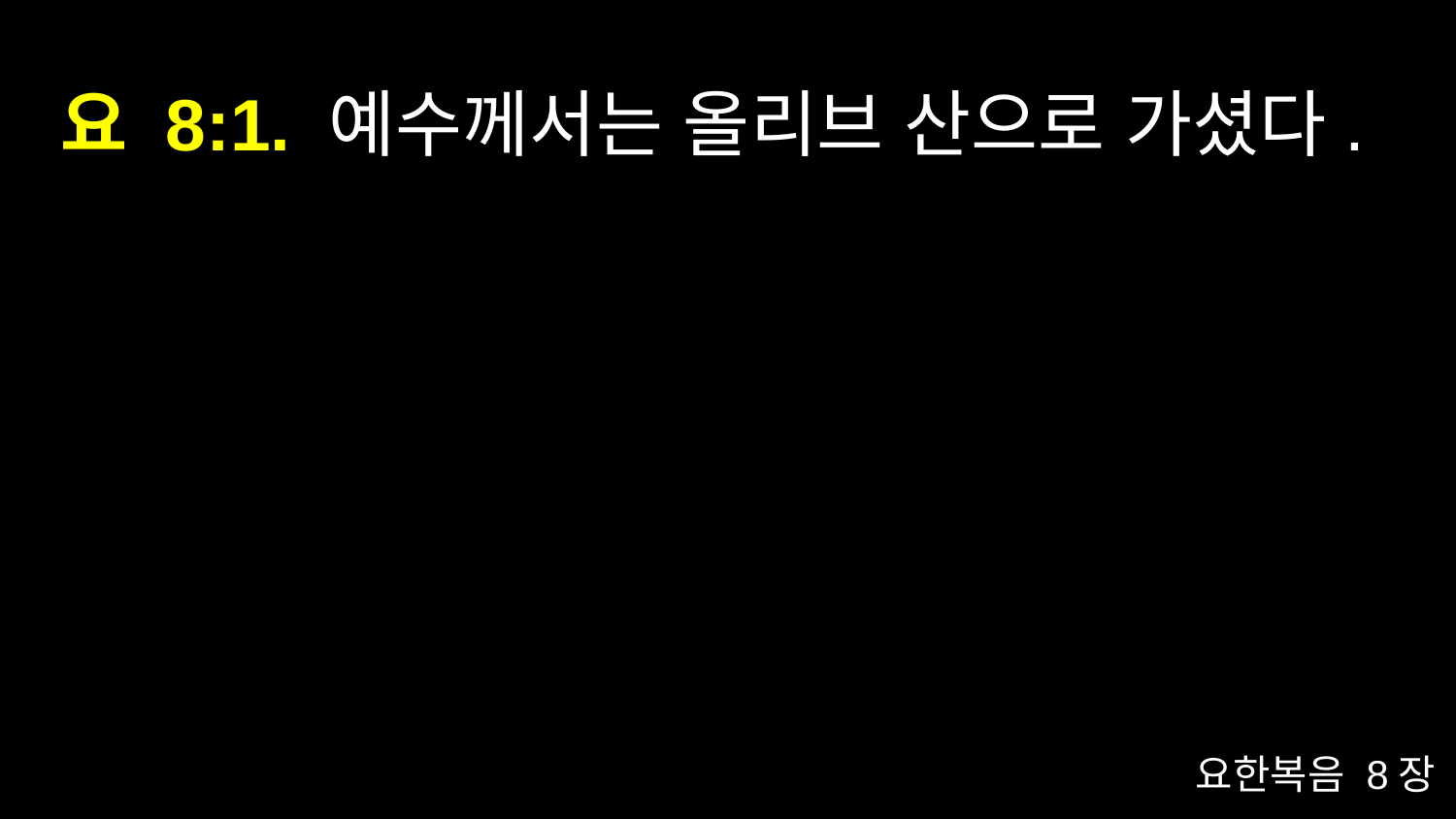

# 요 8:1. 예수께서는 올리브 산으로 가셨다.
요한복음 8장